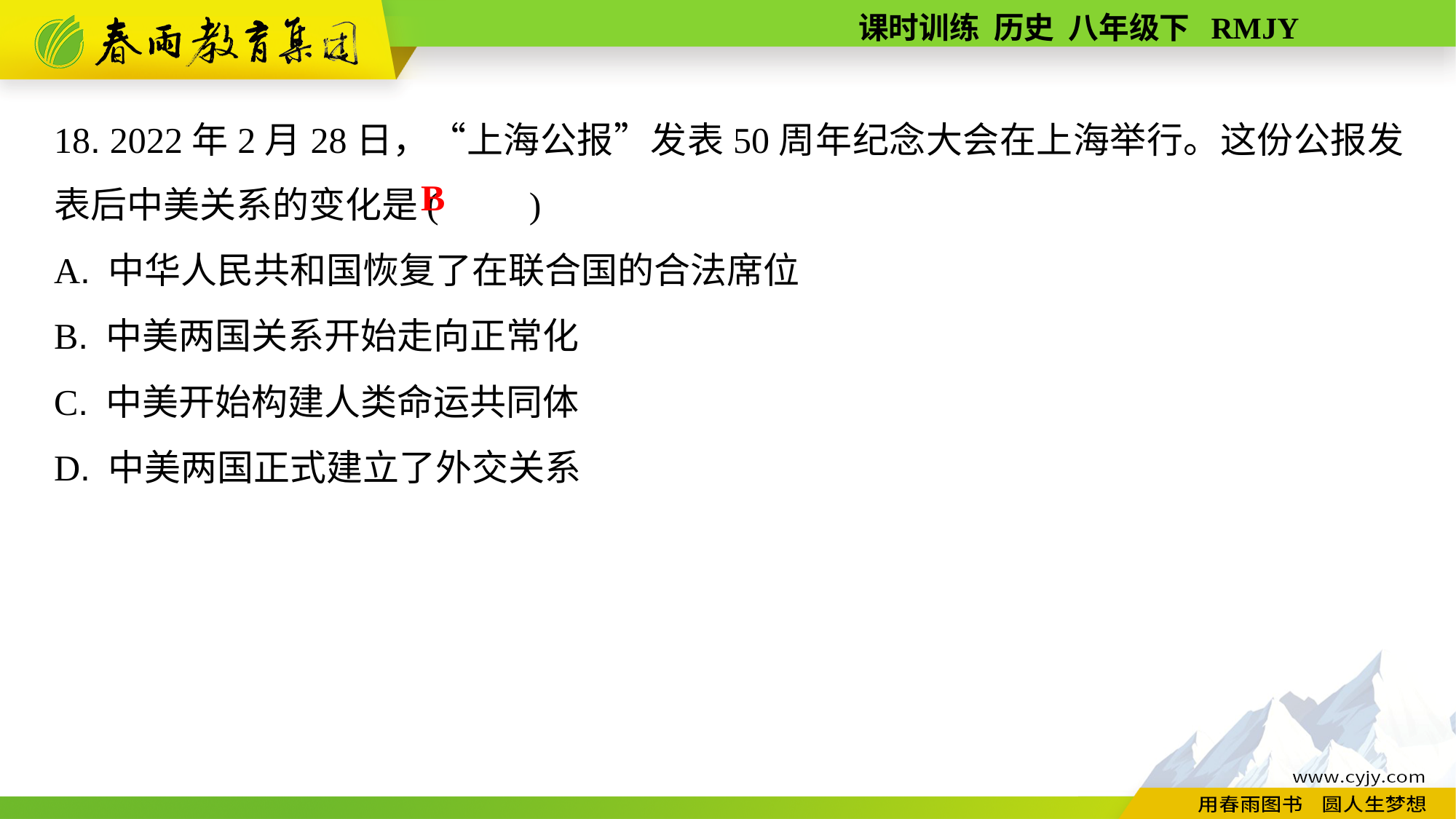

18. 2022年2月28日，“上海公报”发表50周年纪念大会在上海举行。这份公报发表后中美关系的变化是(　　)
A. 中华人民共和国恢复了在联合国的合法席位
B. 中美两国关系开始走向正常化
C. 中美开始构建人类命运共同体
D. 中美两国正式建立了外交关系
B